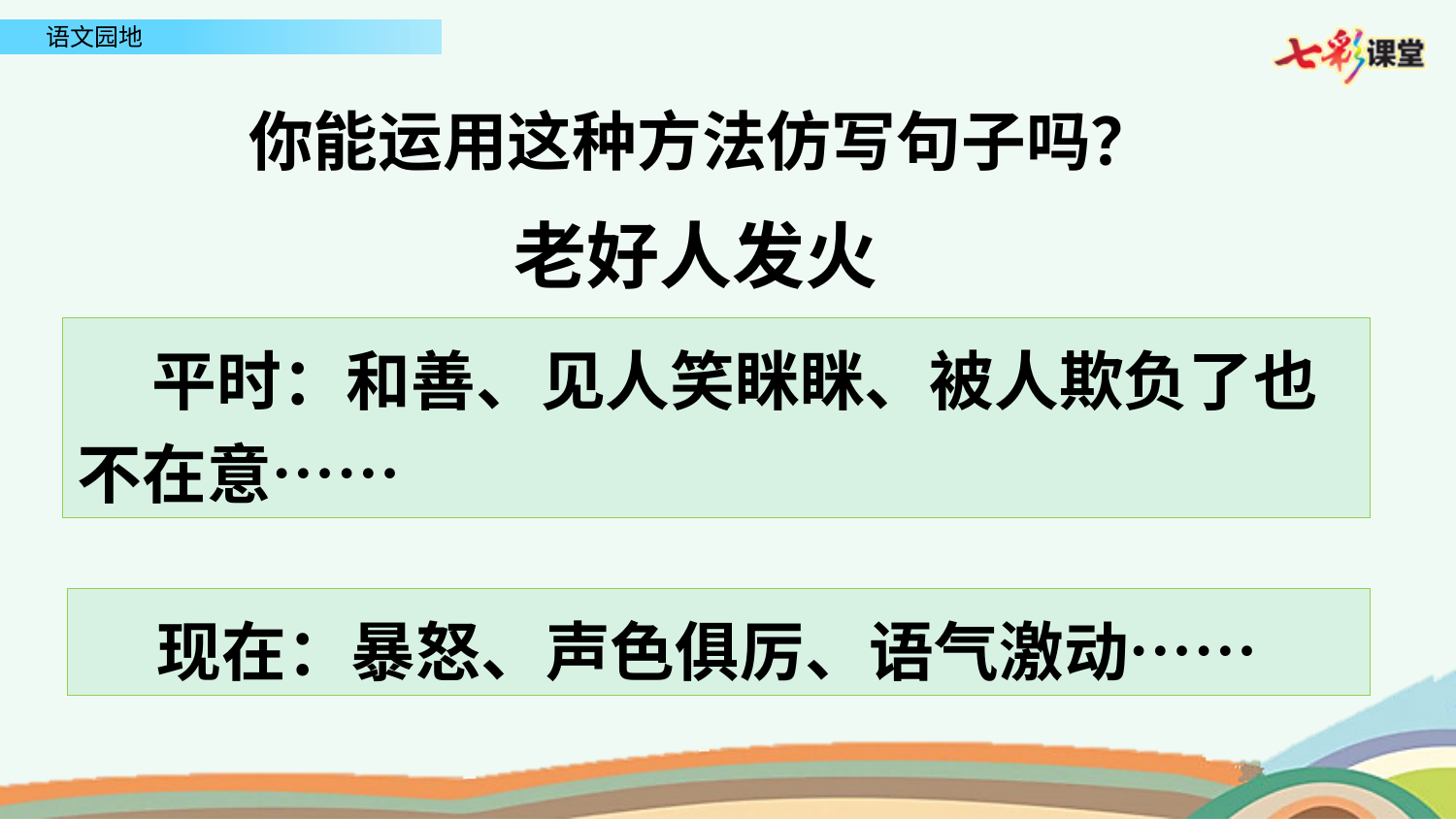

你能运用这种方法仿写句子吗？
老好人发火
    平时：和善、见人笑眯眯、被人欺负了也不在意……
    现在：暴怒、声色俱厉、语气激动……